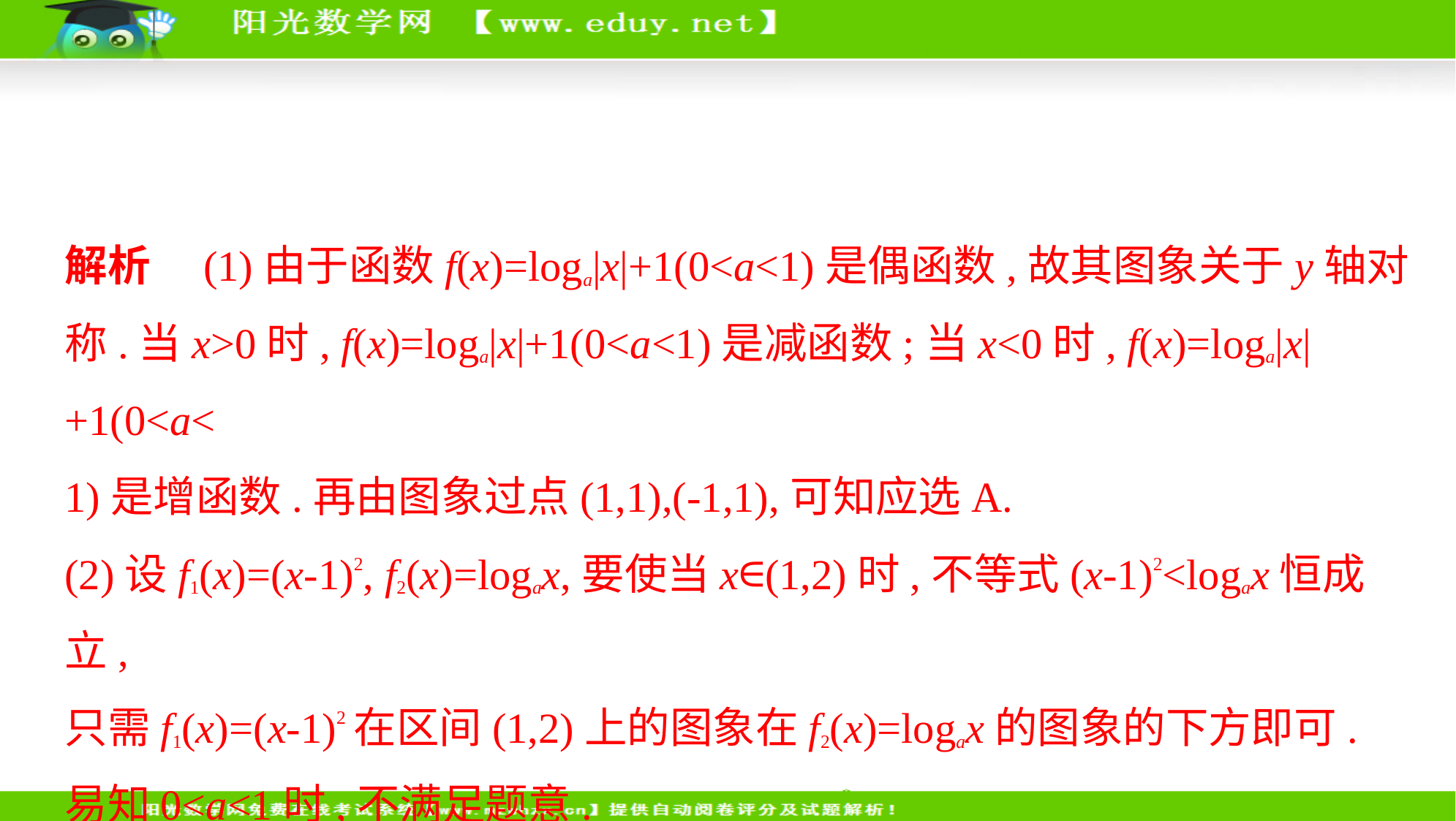

解析　(1)由于函数f(x)=loga|x|+1(0<a<1)是偶函数,故其图象关于y轴对
称.当x>0时, f(x)=loga|x|+1(0<a<1)是减函数;当x<0时, f(x)=loga|x|+1(0<a<
1)是增函数.再由图象过点(1,1),(-1,1),可知应选A.
(2)设f1(x)=(x-1)2, f2(x)=logax,要使当x∈(1,2)时,不等式(x-1)2<logax恒成立,
只需f1(x)=(x-1)2在区间(1,2)上的图象在f2(x)=logax的图象的下方即可.
易知0<a<1时,不满足题意.